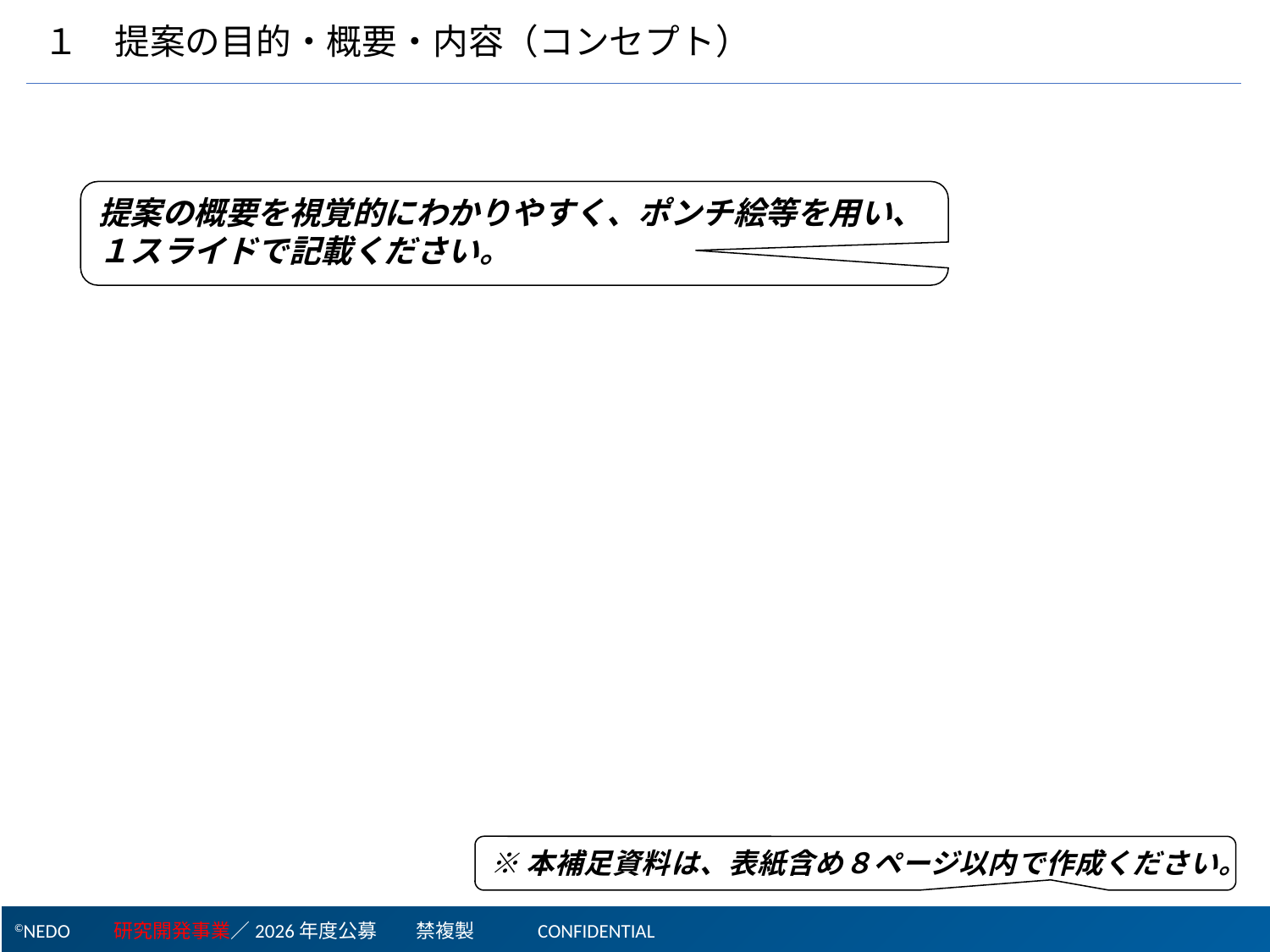

１　提案の目的・概要・内容（コンセプト）
提案の概要を視覚的にわかりやすく、ポンチ絵等を用い、
１スライドで記載ください。
※本補足資料は、表紙含め８ページ以内で作成ください。